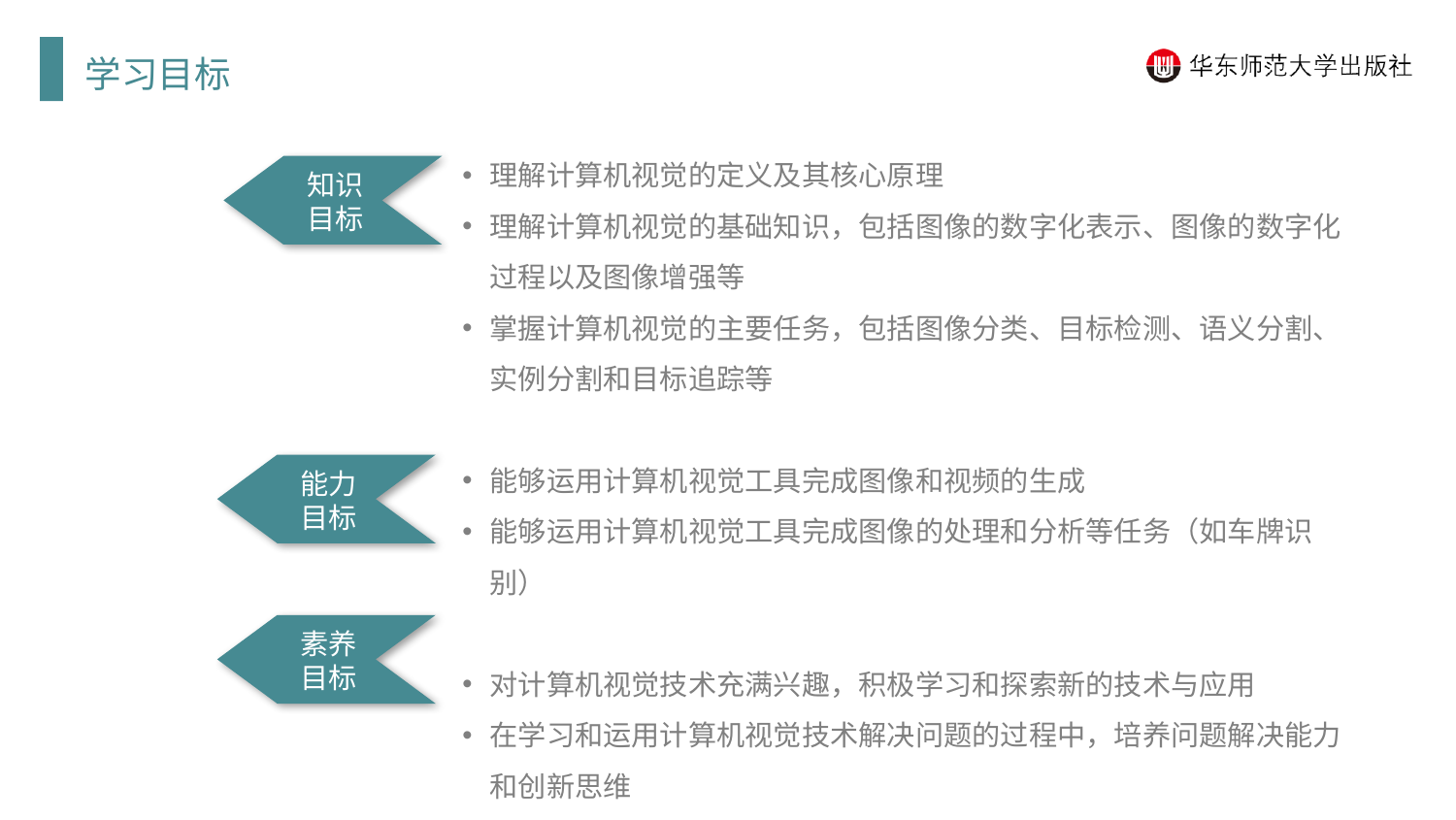

学习目标
理解计算机视觉的定义及其核心原理
理解计算机视觉的基础知识，包括图像的数字化表示、图像的数字化过程以及图像增强等
掌握计算机视觉的主要任务，包括图像分类、目标检测、语义分割、实例分割和目标追踪等

能够运用计算机视觉工具完成图像和视频的生成
能够运用计算机视觉工具完成图像的处理和分析等任务（如车牌识别）

对计算机视觉技术充满兴趣，积极学习和探索新的技术与应用
在学习和运用计算机视觉技术解决问题的过程中，培养问题解决能力和创新思维

知识目标

能力目标

素养目标